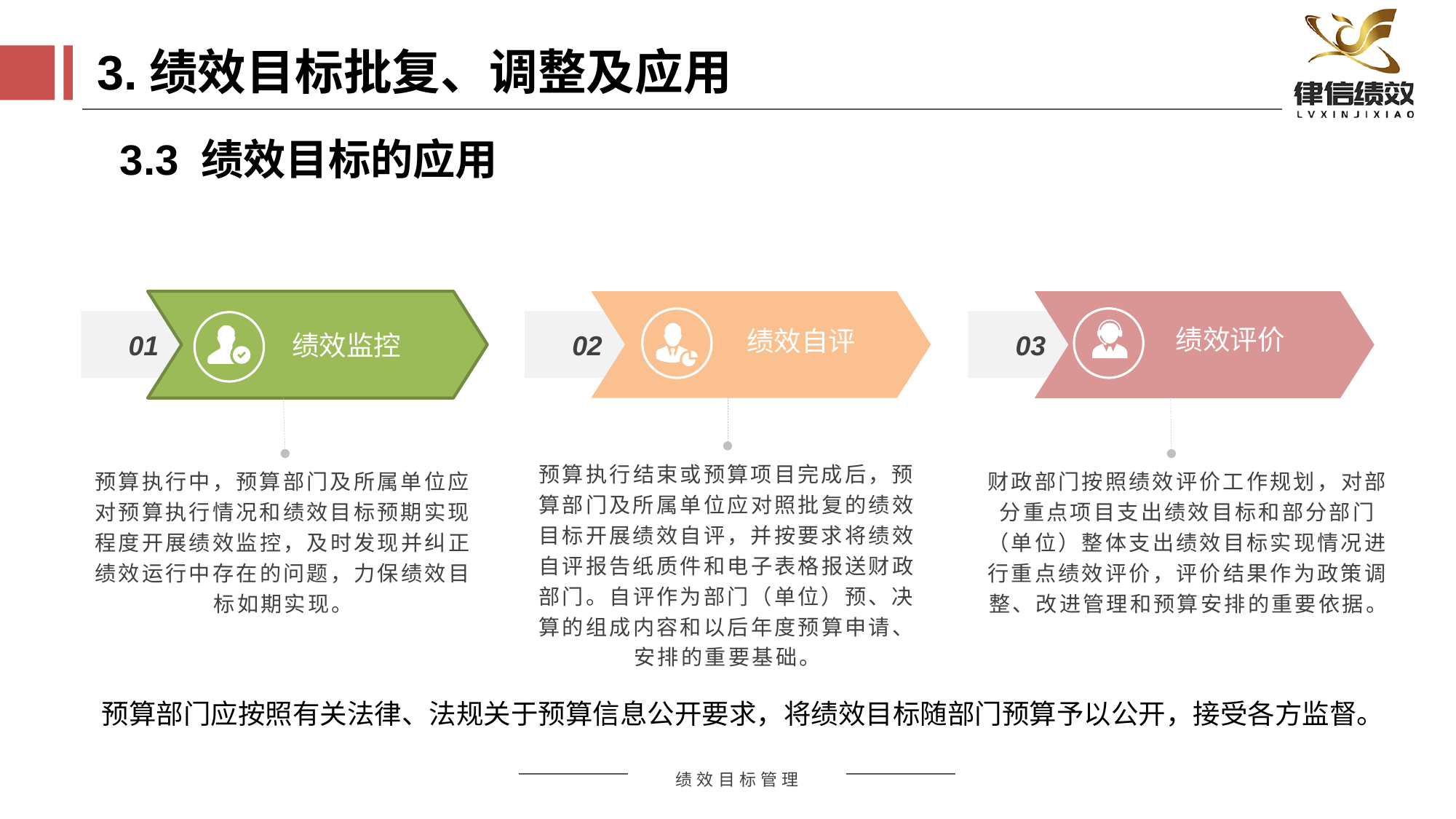

3.绩效目标批复、调整及应用
3.3 绩效目标的应用

01
02
03

绩效评价
绩效自评

绩效监控

预算执行结束或预算项目完成后，预算部门及所属单位应对照批复的绩效目标开展绩效自评，并按要求将绩效自评报告纸质件和电子表格报送财政部门。自评作为部门（单位）预、决算的组成内容和以后年度预算申请、安排的重要基础。
预算执行中，预算部门及所属单位应对预算执行情况和绩效目标预期实现程度开展绩效监控，及时发现并纠正绩效运行中存在的问题，力保绩效目标如期实现。
财政部门按照绩效评价工作规划，对部分重点项目支出绩效目标和部分部门（单位）整体支出绩效目标实现情况进行重点绩效评价，评价结果作为政策调整、改进管理和预算安排的重要依据。
预算部门应按照有关法律、法规关于预算信息公开要求，将绩效目标随部门预算予以公开，接受各方监督。